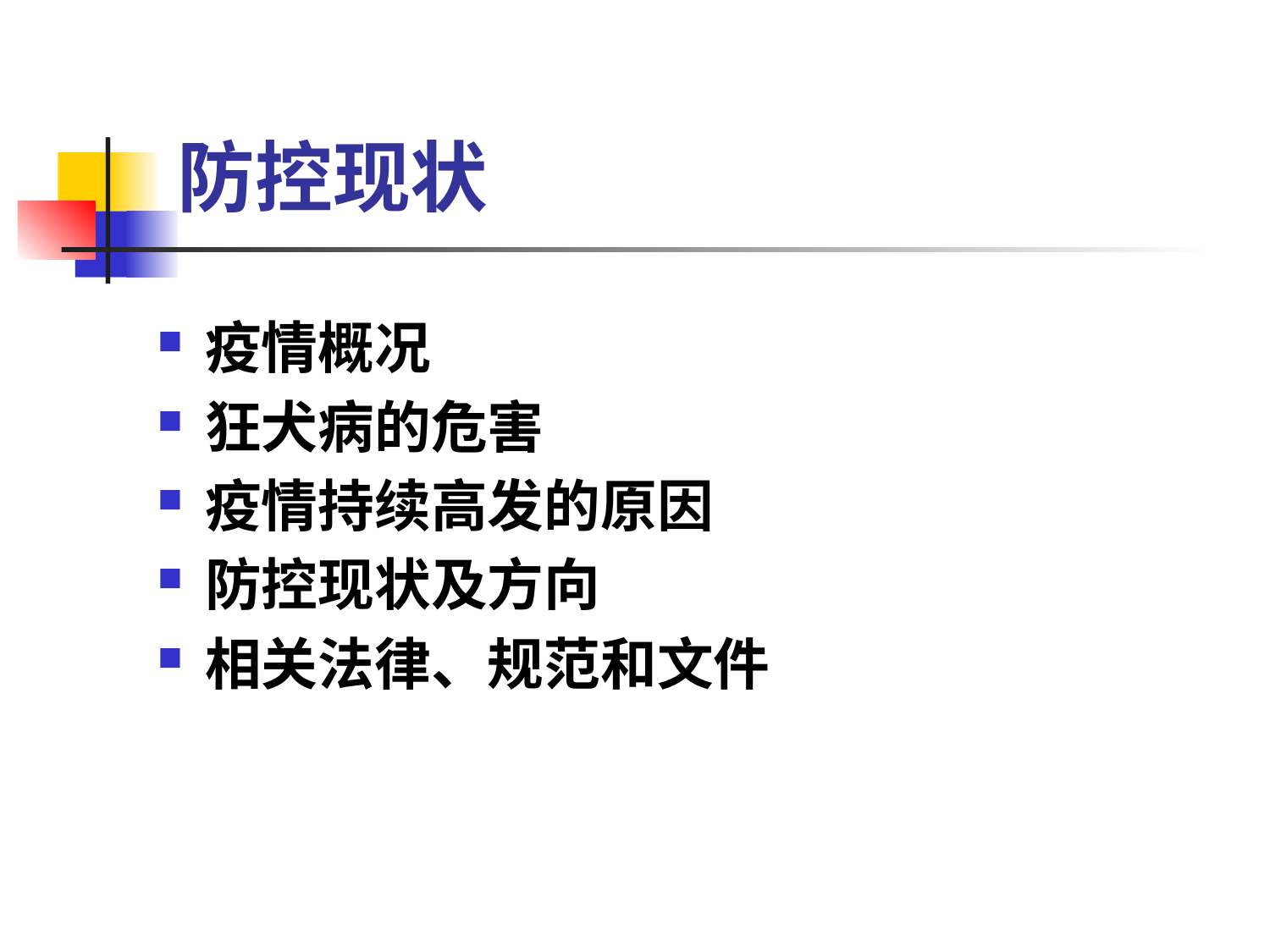

# 防控现状
疫情概况
狂犬病的危害
疫情持续高发的原因
防控现状及方向
相关法律、规范和文件